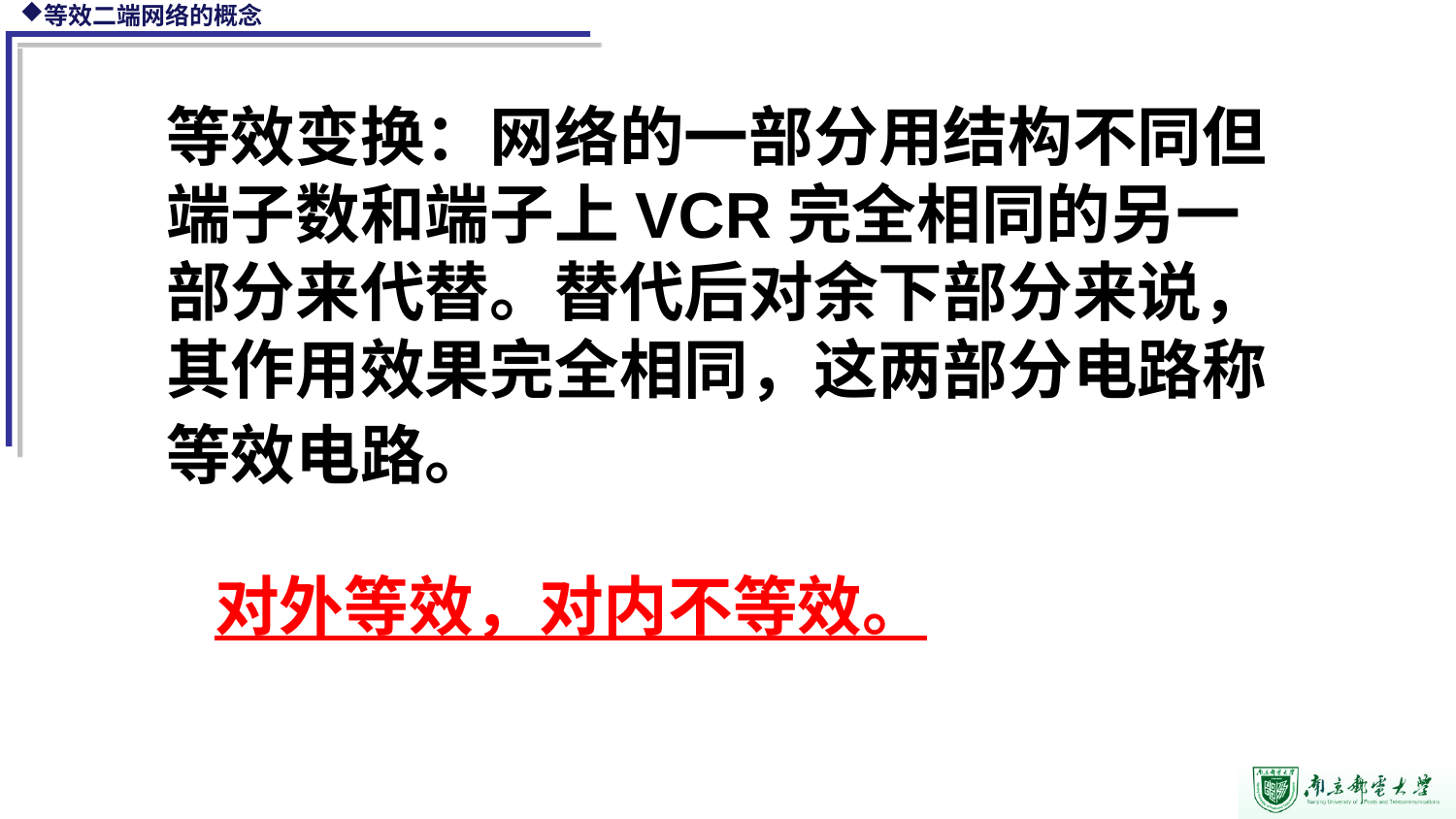

等效变换：网络的一部分用结构不同但端子数和端子上VCR完全相同的另一部分来代替。替代后对余下部分来说，其作用效果完全相同，这两部分电路称等效电路。。
对外等效，对内不等效。